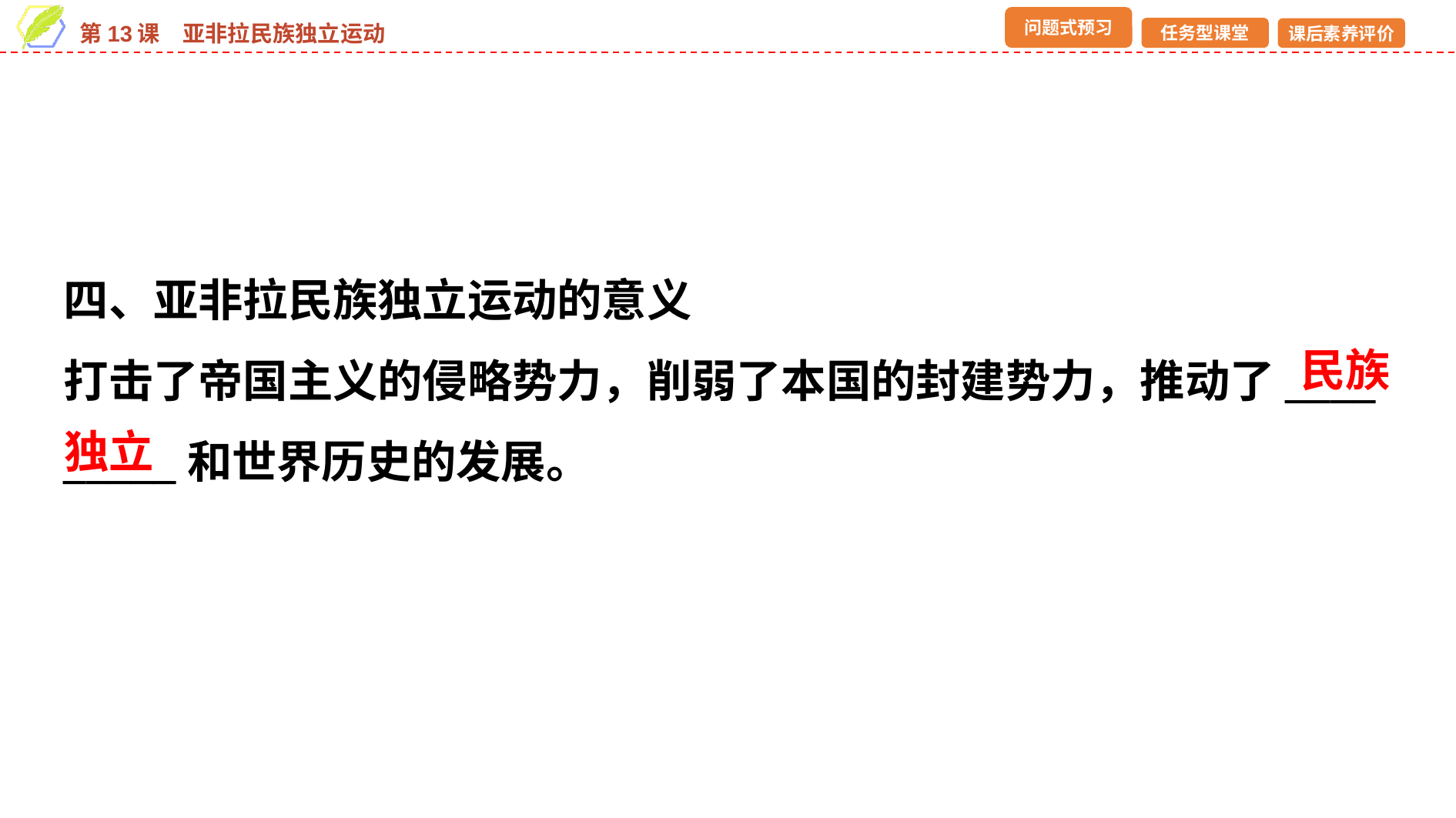

四、亚非拉民族独立运动的意义
打击了帝国主义的侵略势力，削弱了本国的封建势力，推动了____
_____和世界历史的发展。
民族
独立